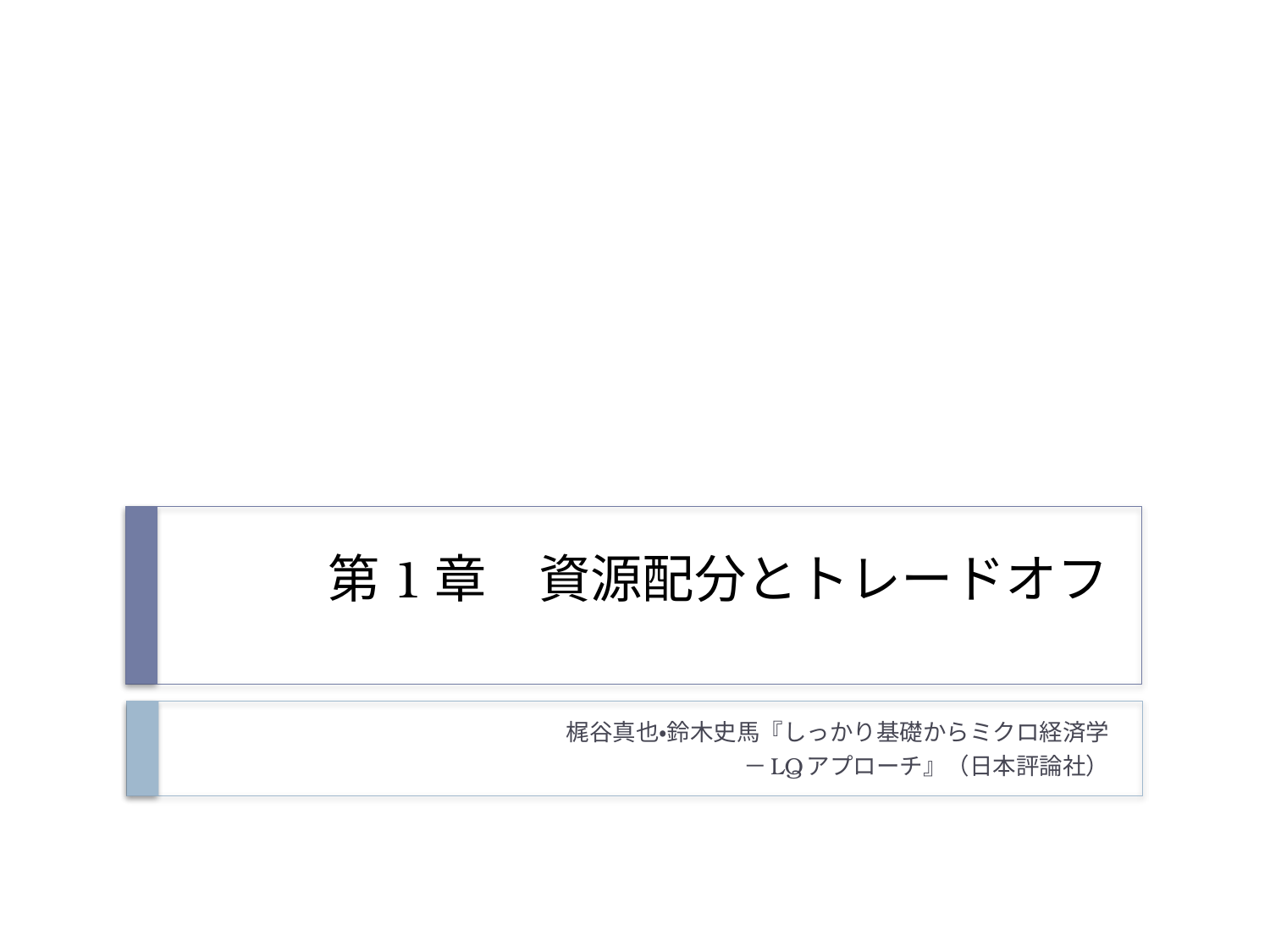

# 第1章　資源配分とトレードオフ
梶谷真也・鈴木史馬『しっかり基礎からミクロ経済学
－LQアプローチ』（日本評論社）